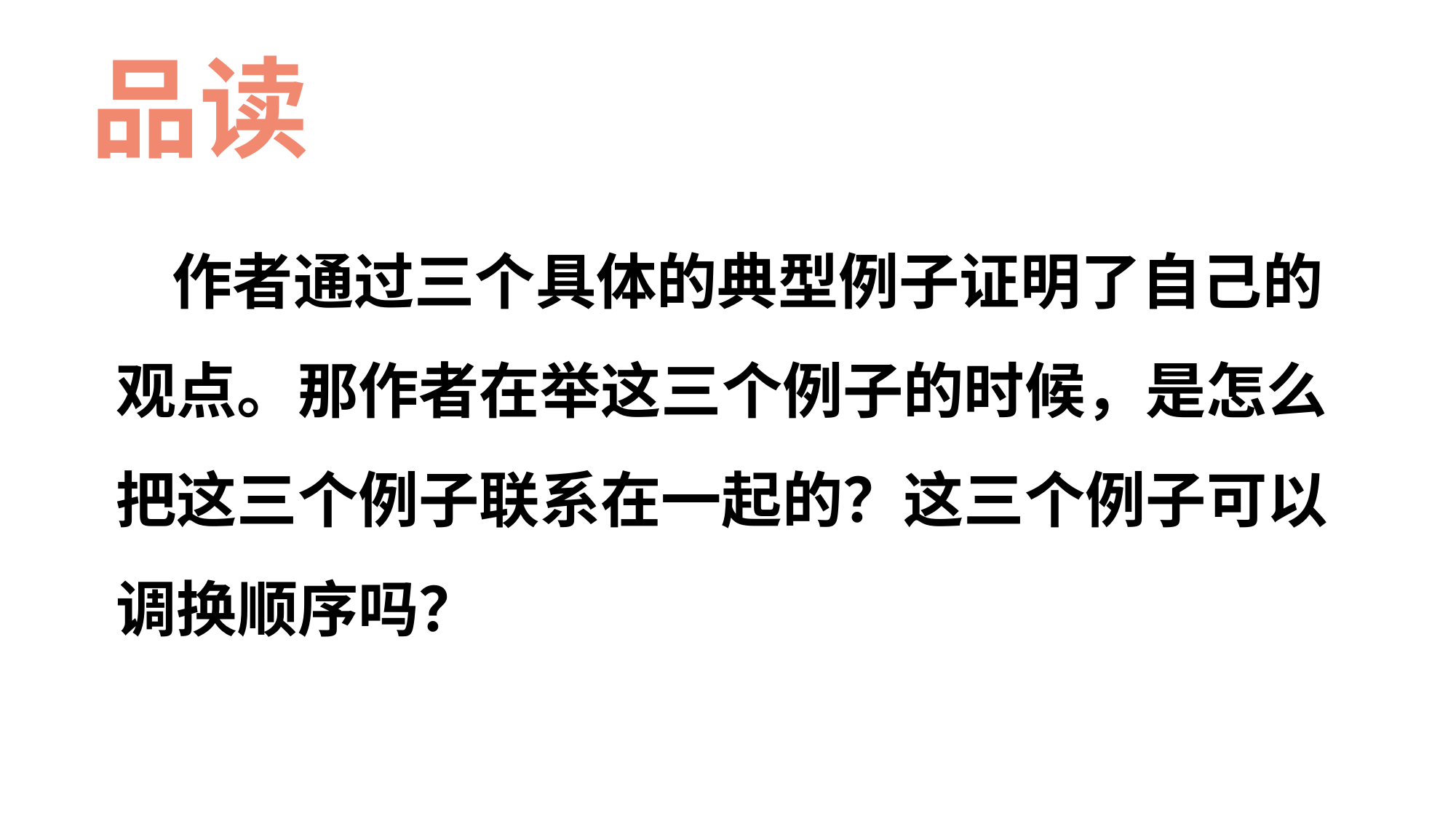

品读
   作者通过三个具体的典型例子证明了自己的观点。那作者在举这三个例子的时候，是怎么把这三个例子联系在一起的？这三个例子可以调换顺序吗？